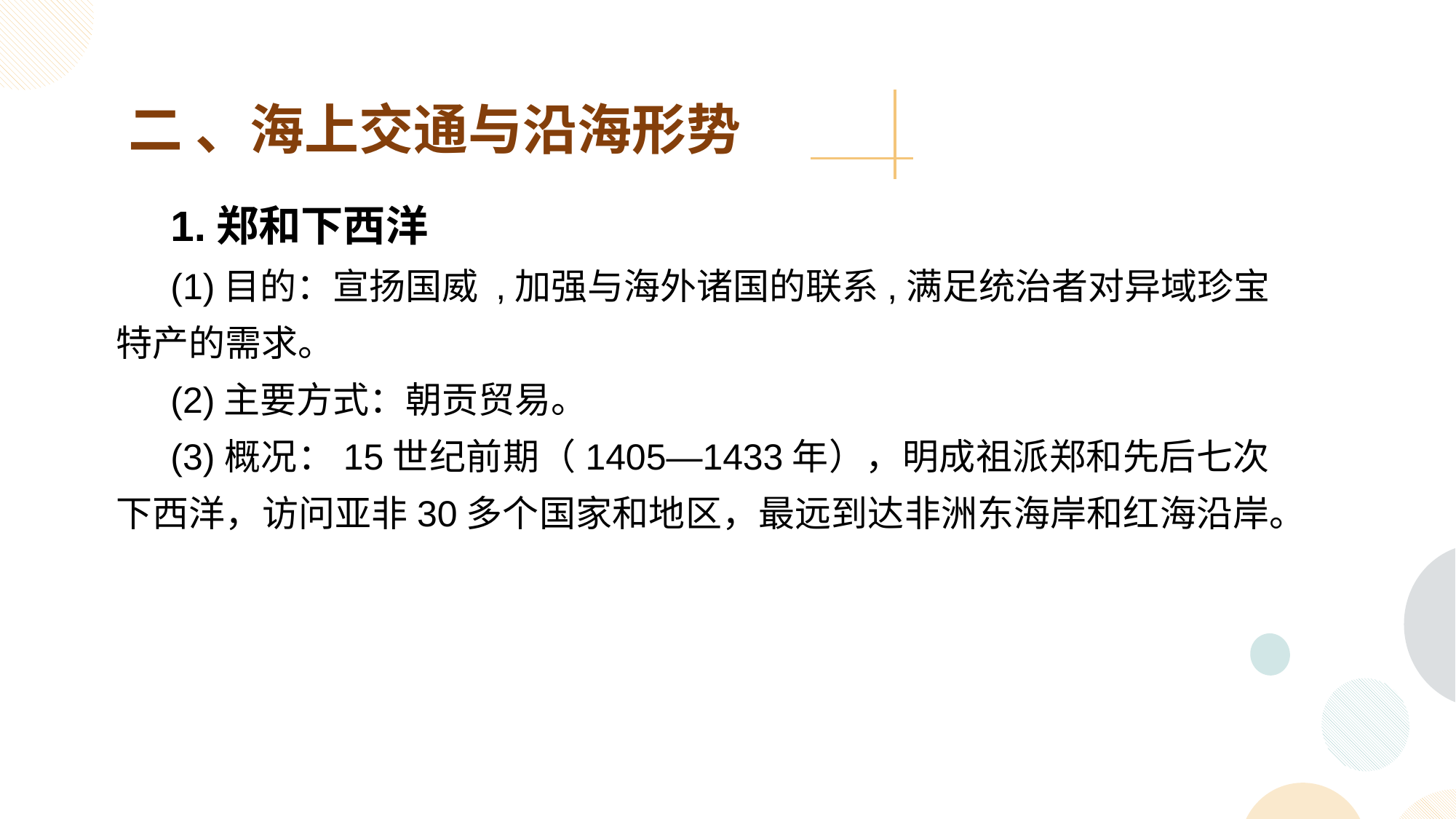

二 、海上交通与沿海形势
1.郑和下西洋
(1)目的：宣扬国威 ,加强与海外诸国的联系,满足统治者对异域珍宝特产的需求。
(2)主要方式：朝贡贸易。
(3)概况：15世纪前期（1405—1433年），明成祖派郑和先后七次下西洋，访问亚非30多个国家和地区，最远到达非洲东海岸和红海沿岸。